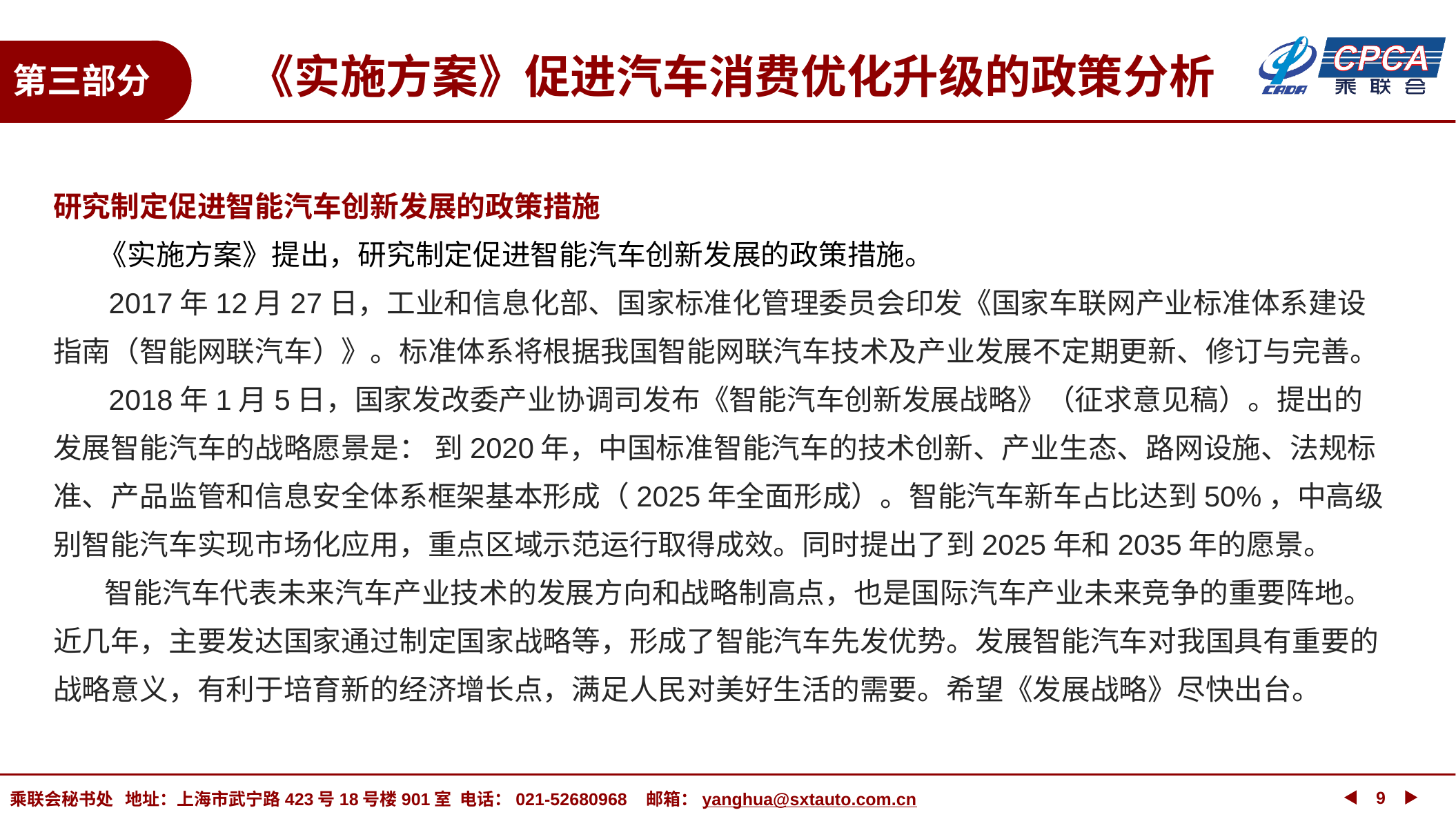

《实施方案》促进汽车消费优化升级的政策分析
第三部分
研究制定促进智能汽车创新发展的政策措施
      《实施方案》提出，研究制定促进智能汽车创新发展的政策措施。
       2017年12月27日，工业和信息化部、国家标准化管理委员会印发《国家车联网产业标准体系建设指南（智能网联汽车）》。标准体系将根据我国智能网联汽车技术及产业发展不定期更新、修订与完善。
       2018年1月5日，国家发改委产业协调司发布《智能汽车创新发展战略》（征求意见稿）。提出的发展智能汽车的战略愿景是： 到2020年，中国标准智能汽车的技术创新、产业生态、路网设施、法规标准、产品监管和信息安全体系框架基本形成（2025年全面形成）。智能汽车新车占比达到50%，中高级别智能汽车实现市场化应用，重点区域示范运行取得成效。同时提出了到2025年和2035年的愿景。
       智能汽车代表未来汽车产业技术的发展方向和战略制高点，也是国际汽车产业未来竞争的重要阵地。近几年，主要发达国家通过制定国家战略等，形成了智能汽车先发优势。发展智能汽车对我国具有重要的战略意义，有利于培育新的经济增长点，满足人民对美好生活的需要。希望《发展战略》尽快出台。